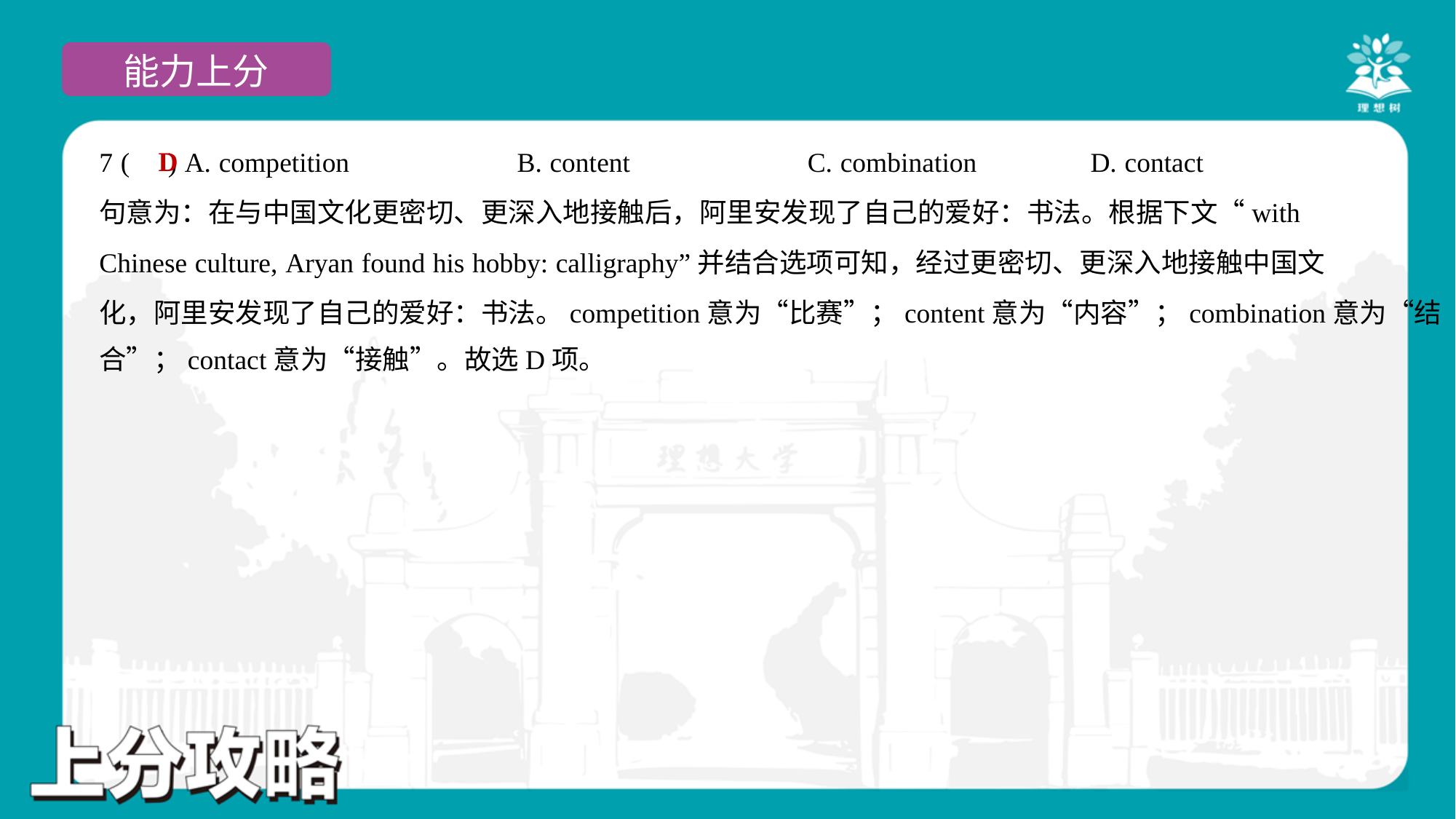

D
7 (     ) A. competition	B. content	C. combination	D. contact
句意为：在与中国文化更密切、更深入地接触后，阿里安发现了自己的爱好：书法。根据下文“with
Chinese culture, Aryan found his hobby: calligraphy”并结合选项可知，经过更密切、更深入地接触中国文
化，阿里安发现了自己的爱好：书法。competition意为“比赛”；content意为“内容”；combination意为“结
合”；contact意为“接触”。故选D项。